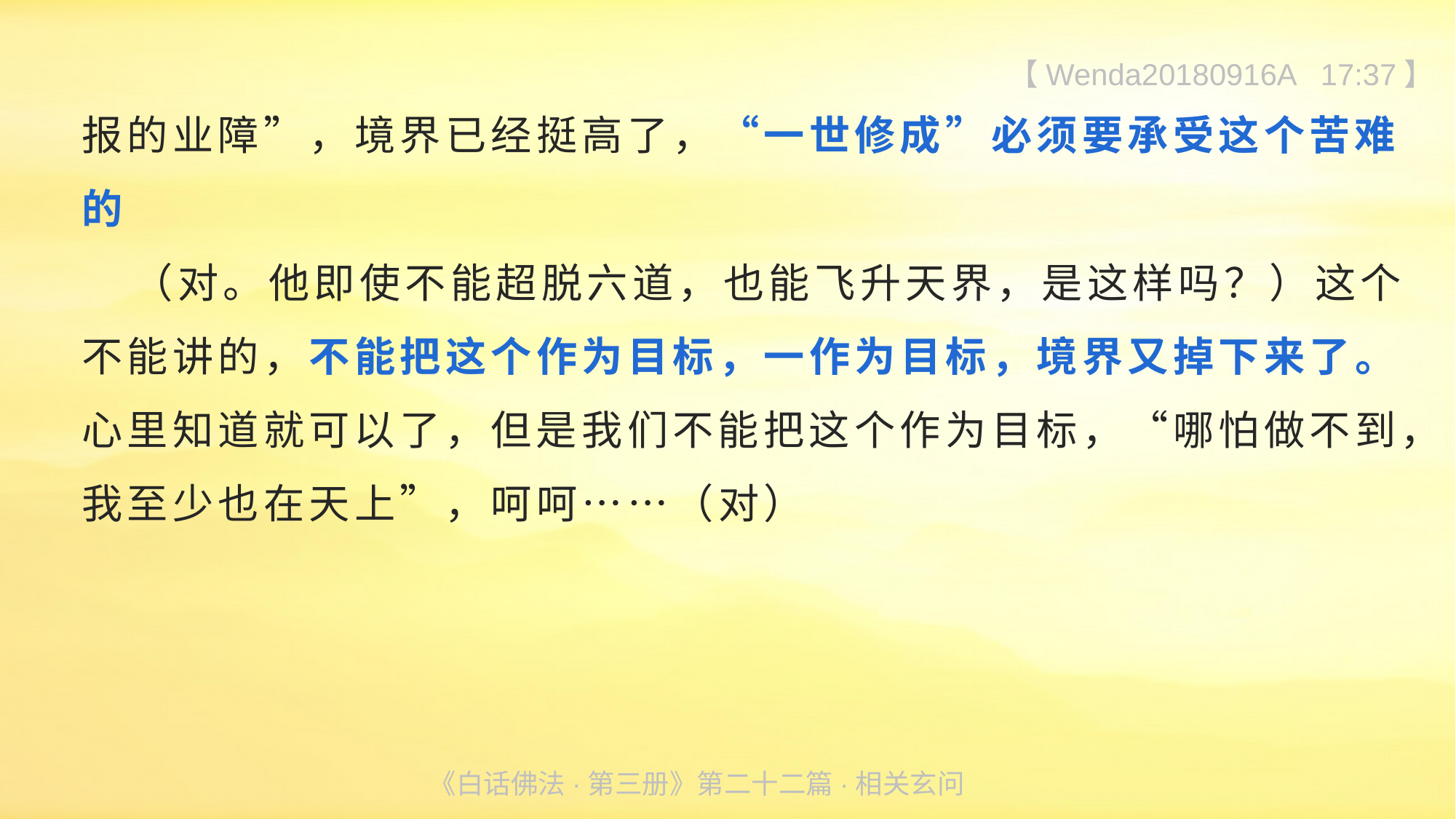

【Wenda20180916A   17:37】
报的业障”，境界已经挺高了，“一世修成”必须要承受这个苦难的
   （对。他即使不能超脱六道，也能飞升天界，是这样吗？）这个不能讲的，不能把这个作为目标，一作为目标，境界又掉下来了。心里知道就可以了，但是我们不能把这个作为目标，“哪怕做不到，我至少也在天上”，呵呵……（对）
《白话佛法·第三册》第二十二篇·相关玄问